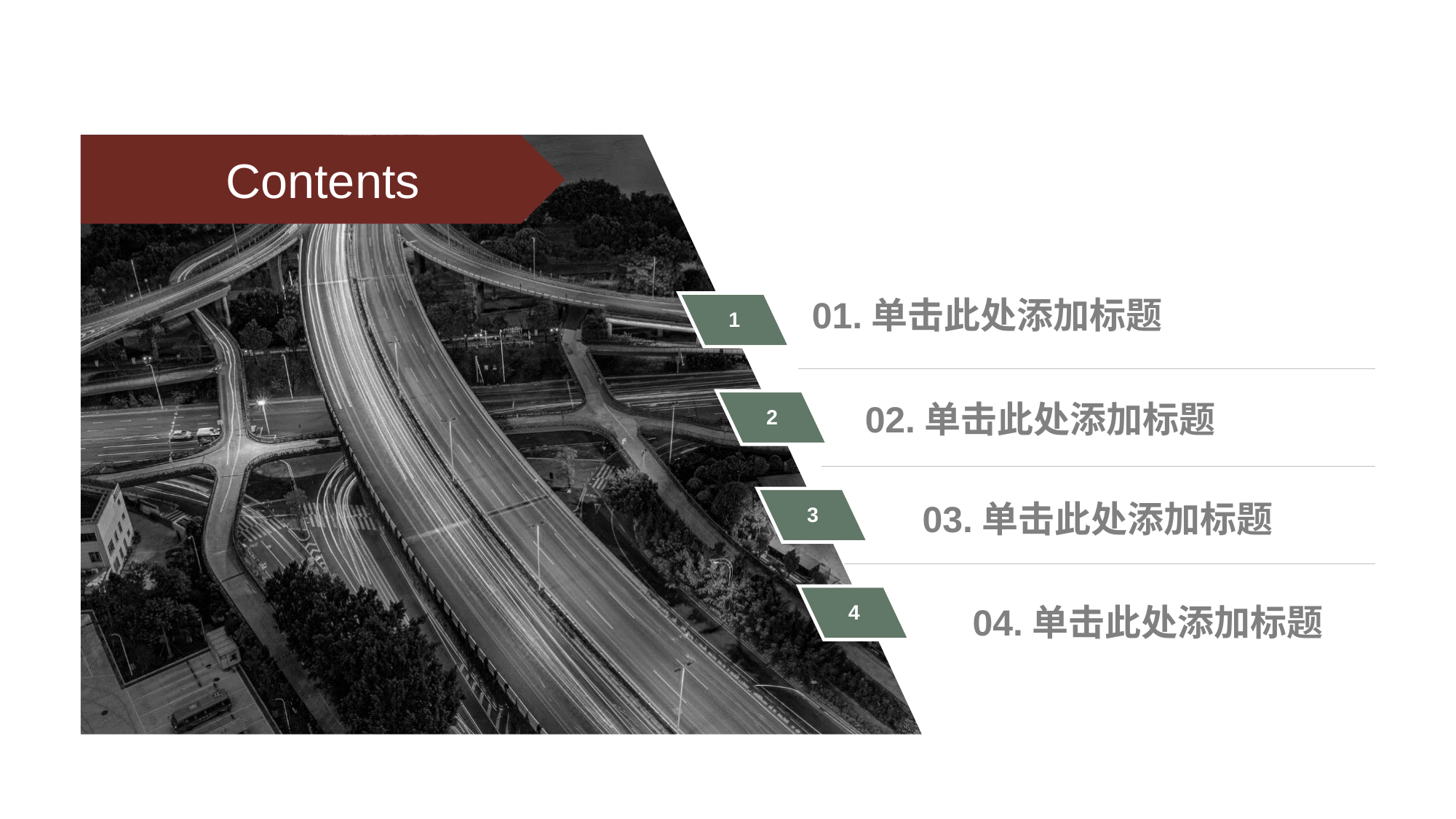

Contents
01.单击此处添加标题
1
2
02.单击此处添加标题
3
03.单击此处添加标题
4
04.单击此处添加标题